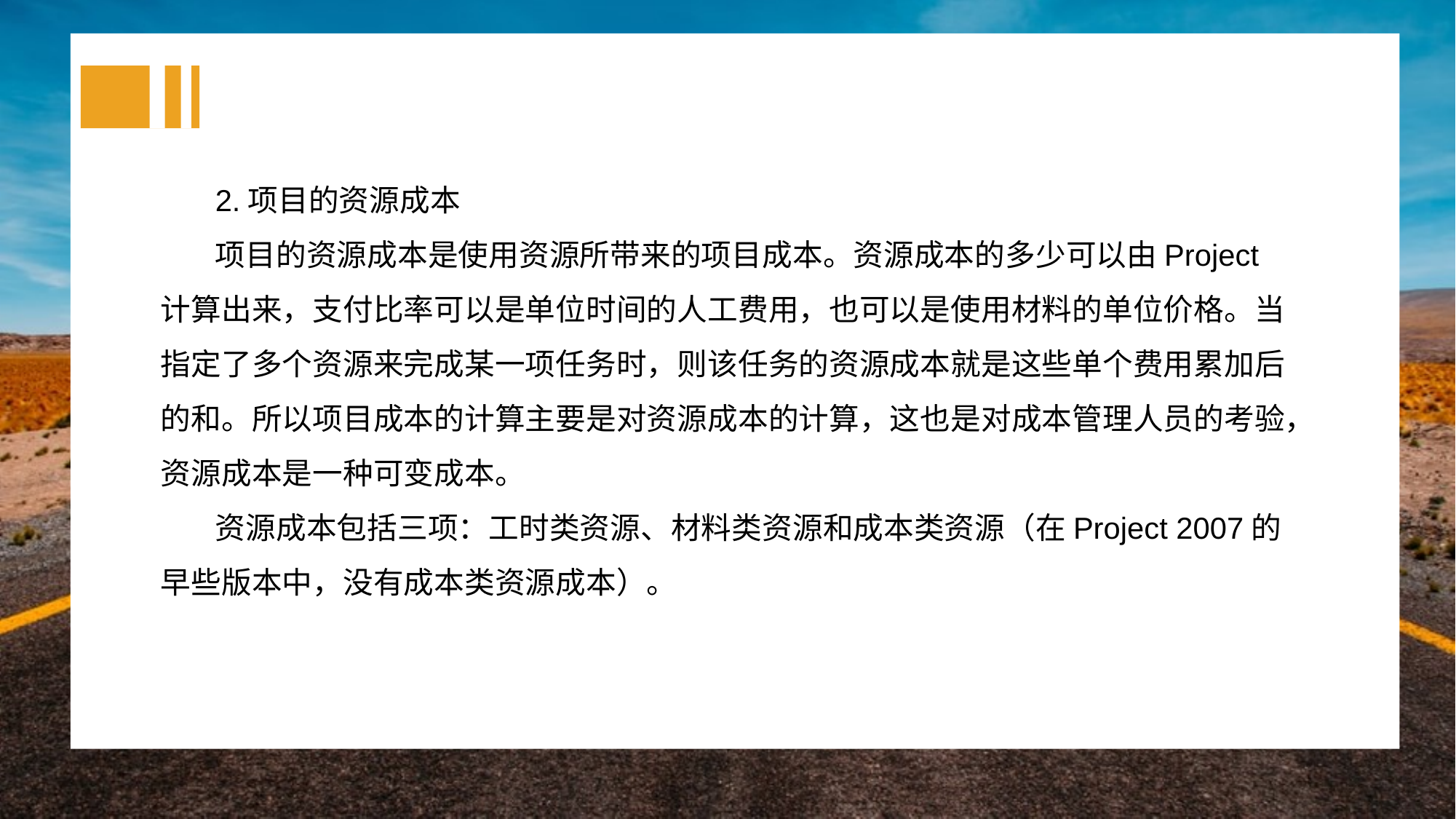

2.项目的资源成本
项目的资源成本是使用资源所带来的项目成本。资源成本的多少可以由Project计算出来，支付比率可以是单位时间的人工费用，也可以是使用材料的单位价格。当指定了多个资源来完成某一项任务时，则该任务的资源成本就是这些单个费用累加后的和。所以项目成本的计算主要是对资源成本的计算，这也是对成本管理人员的考验，资源成本是一种可变成本。
资源成本包括三项：工时类资源、材料类资源和成本类资源（在Project 2007的早些版本中，没有成本类资源成本）。